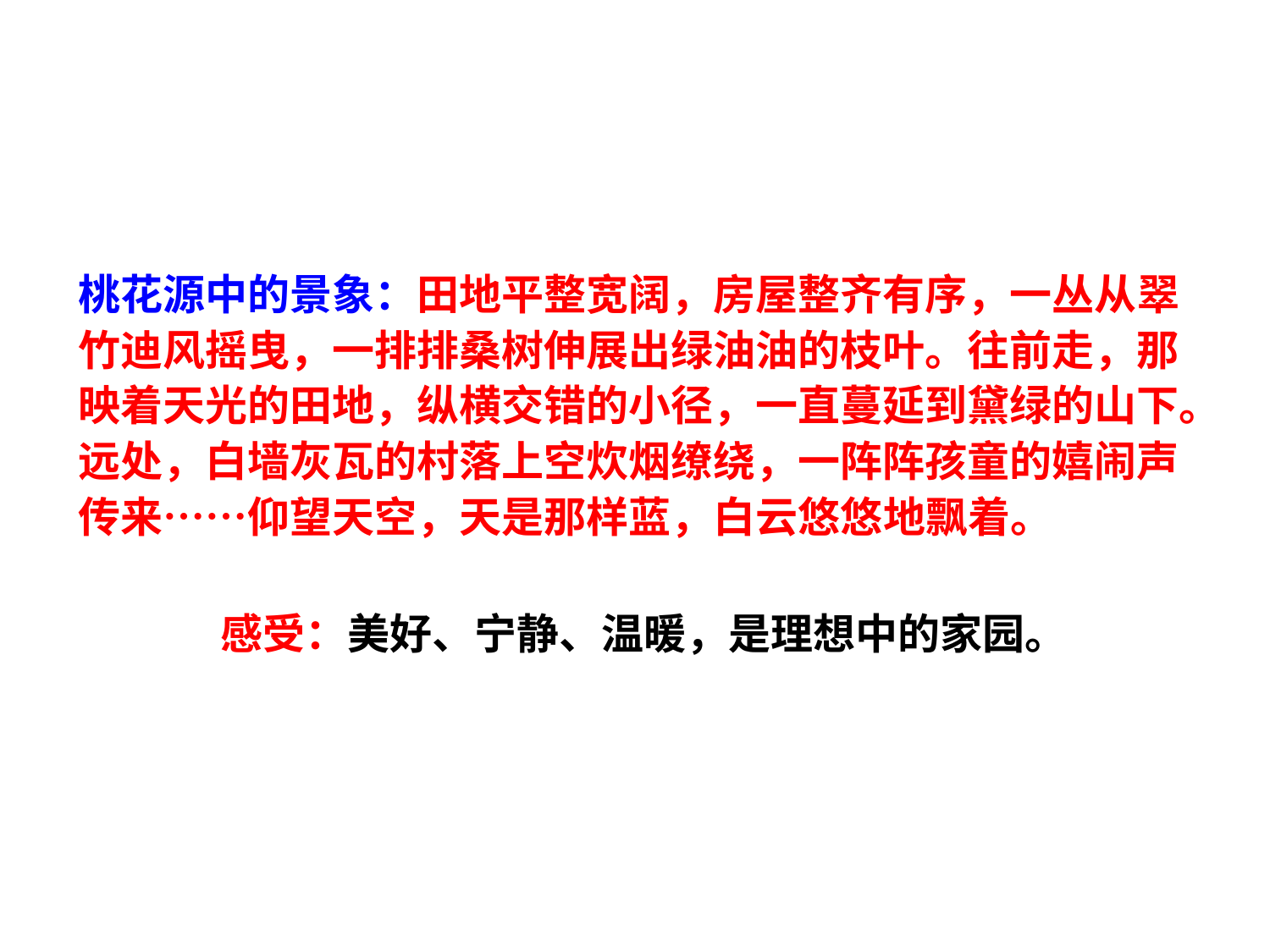

桃花源中的景象：田地平整宽阔，房屋整齐有序，一丛从翠竹迪风摇曳，一排排桑树伸展出绿油油的枝叶。往前走，那映着天光的田地，纵横交错的小径，一直蔓延到黛绿的山下。远处，白墙灰瓦的村落上空炊烟缭绕，一阵阵孩童的嬉闹声传来……仰望天空，天是那样蓝，白云悠悠地飘着。
感受：美好、宁静、温暖，是理想中的家园。